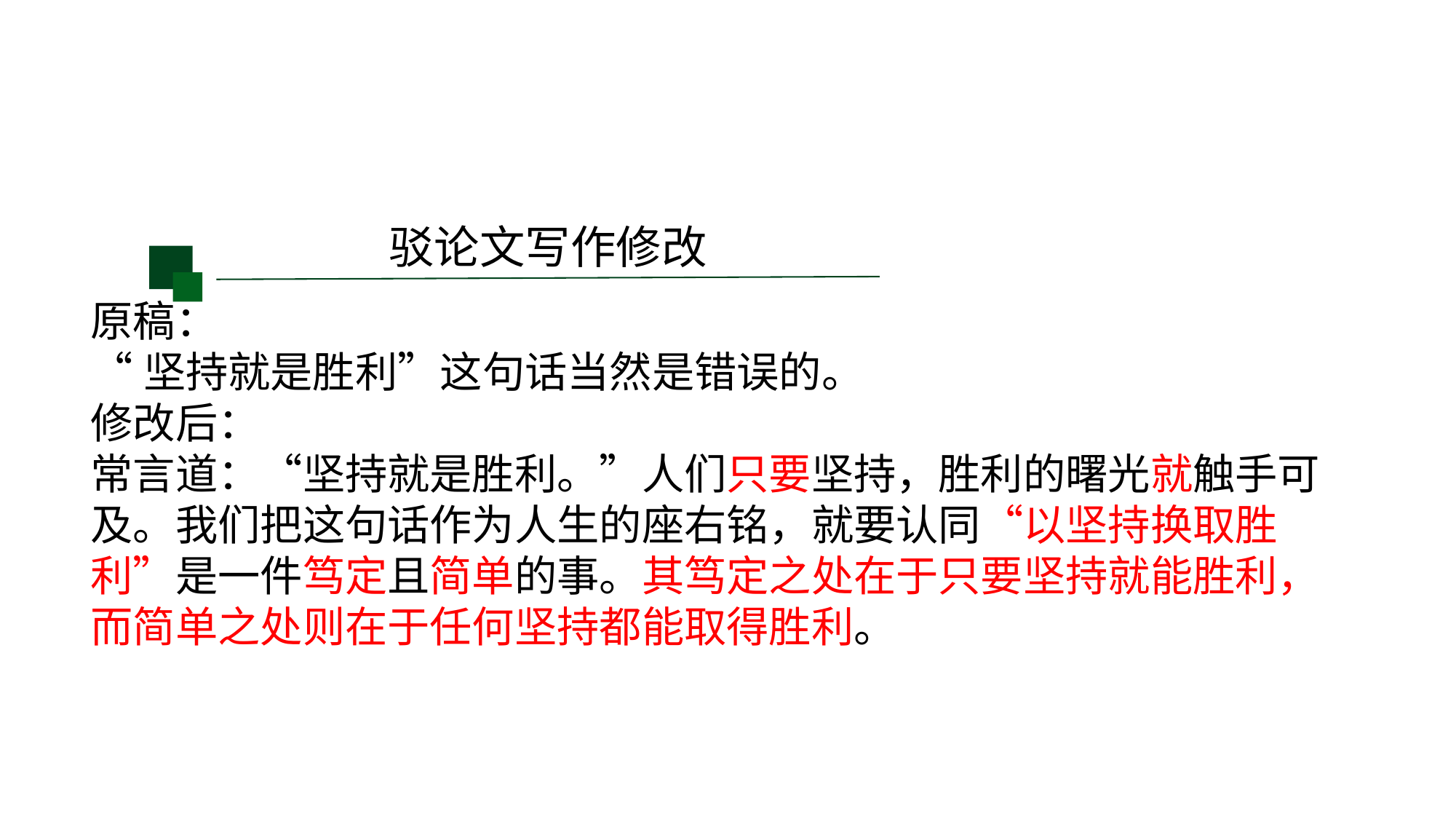

驳论文写作修改

原稿：
“坚持就是胜利”这句话当然是错误的。
修改后：
常言道：“坚持就是胜利。”人们只要坚持，胜利的曙光就触手可及。我们把这句话作为人生的座右铭，就要认同“以坚持换取胜利”是一件笃定且简单的事。其笃定之处在于只要坚持就能胜利，而简单之处则在于任何坚持都能取得胜利。